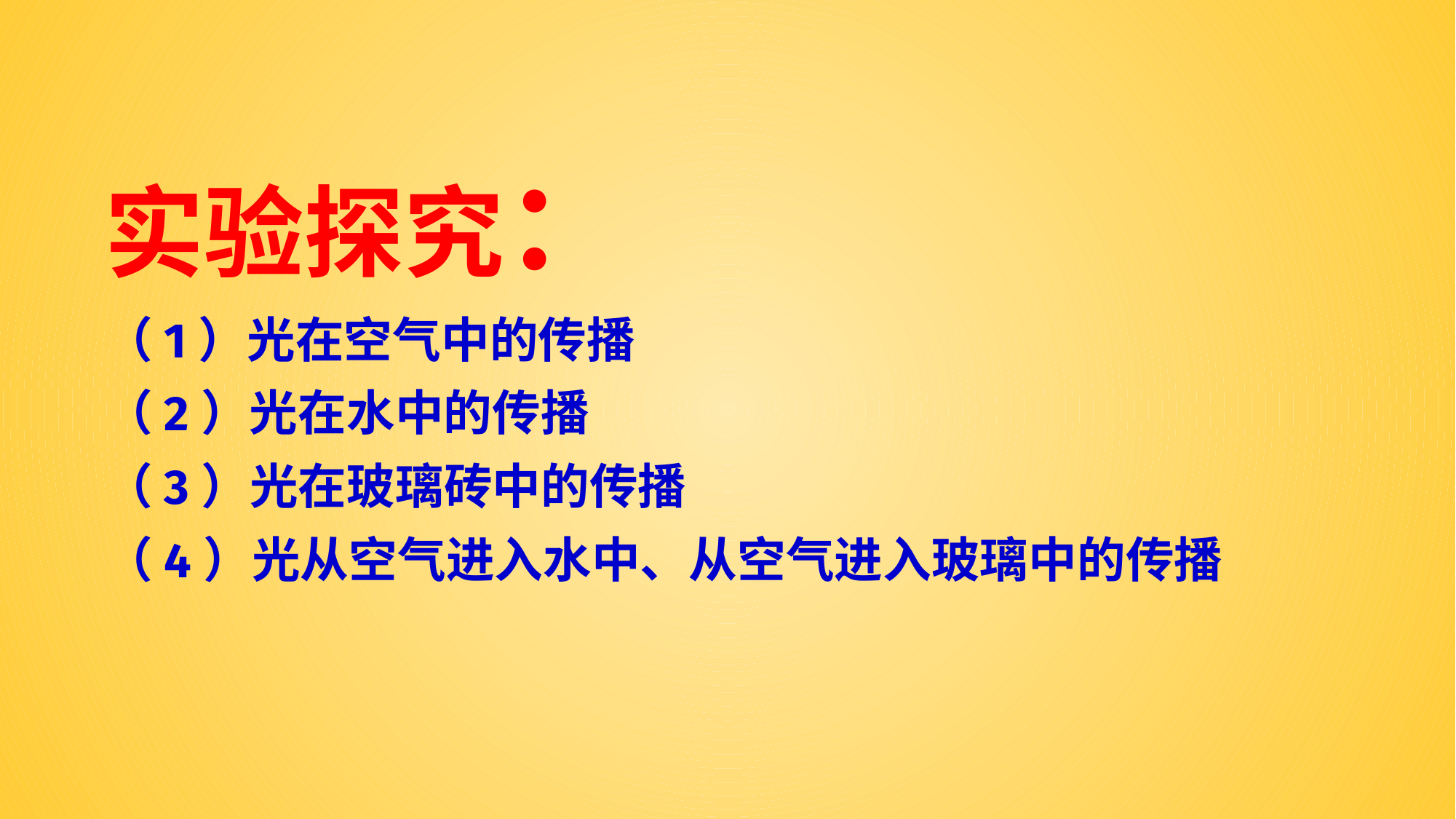

实验探究：
（1）光在空气中的传播
（2）光在水中的传播
（3）光在玻璃砖中的传播
（4）光从空气进入水中、从空气进入玻璃中的传播